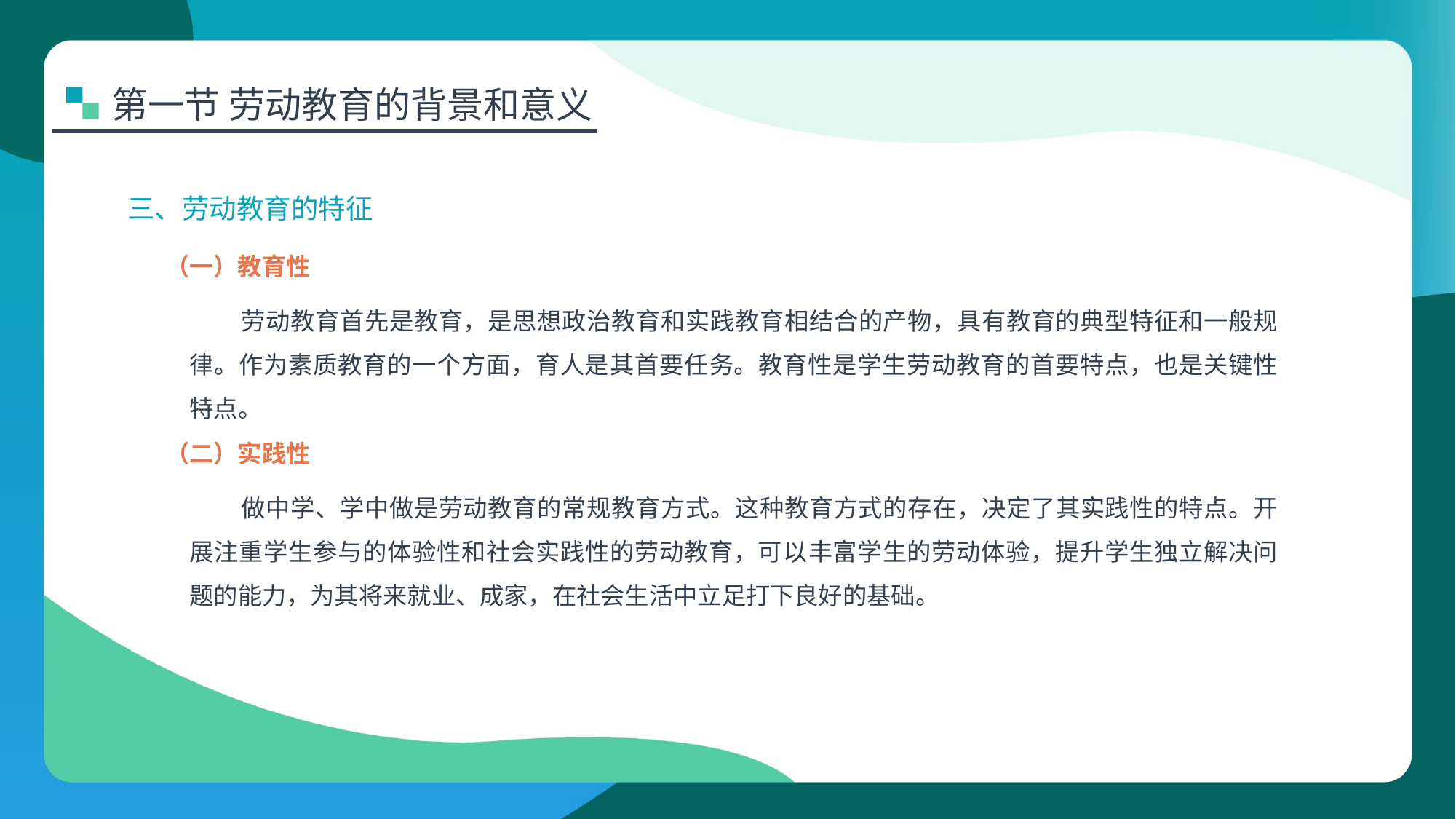

第一节 劳动教育的背景和意义

三、劳动教育的特征
（一）教育性
劳动教育首先是教育，是思想政治教育和实践教育相结合的产物，具有教育的典型特征和一般规律。作为素质教育的一个方面，育人是其首要任务。教育性是学生劳动教育的首要特点，也是关键性特点。
（二）实践性
做中学、学中做是劳动教育的常规教育方式。这种教育方式的存在，决定了其实践性的特点。开展注重学生参与的体验性和社会实践性的劳动教育，可以丰富学生的劳动体验，提升学生独立解决问题的能力，为其将来就业、成家，在社会生活中立足打下良好的基础。